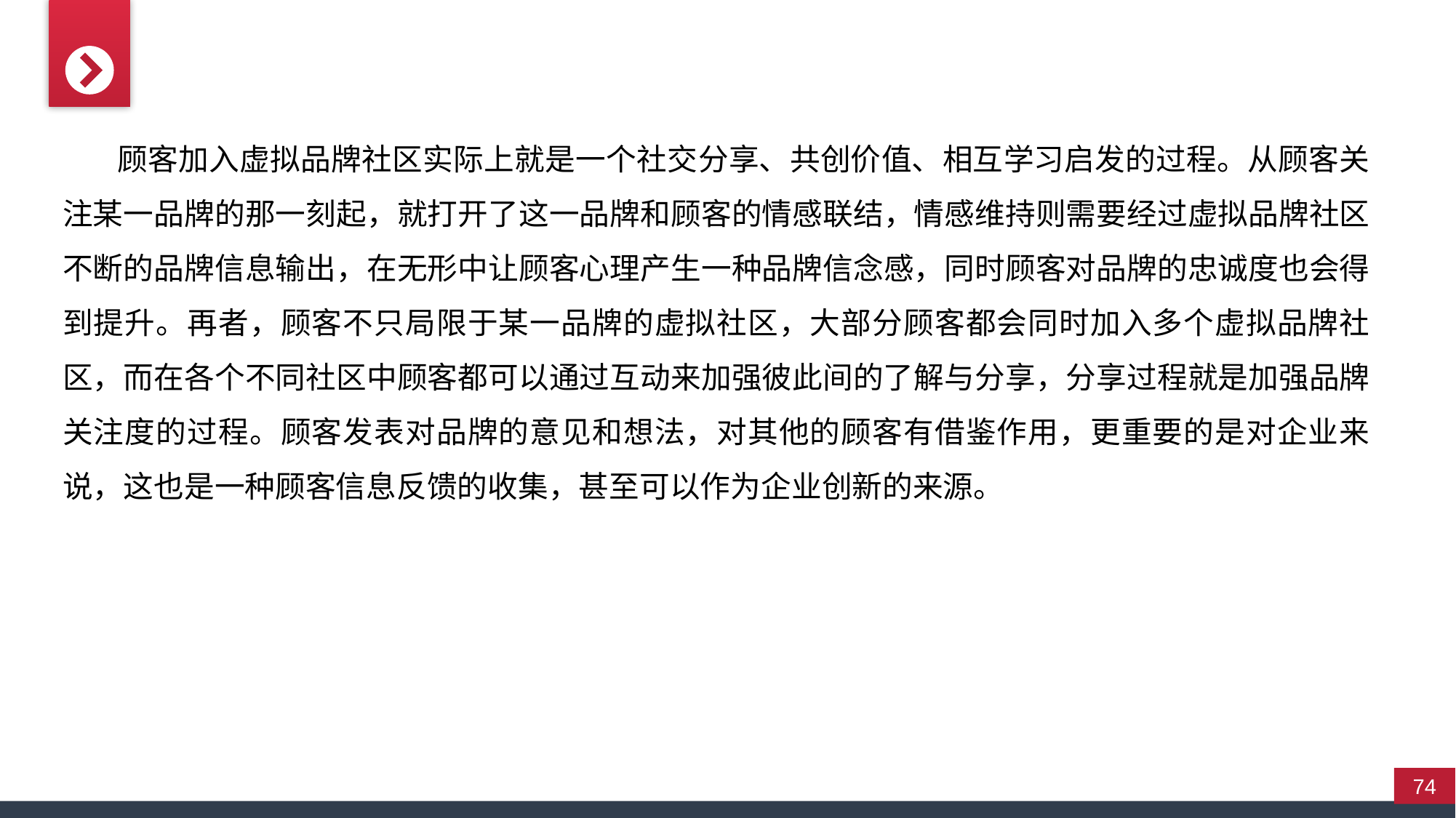

顾客加入虚拟品牌社区实际上就是一个社交分享、共创价值、相互学习启发的过程。从顾客关注某一品牌的那一刻起，就打开了这一品牌和顾客的情感联结，情感维持则需要经过虚拟品牌社区不断的品牌信息输出，在无形中让顾客心理产生一种品牌信念感，同时顾客对品牌的忠诚度也会得到提升。再者，顾客不只局限于某一品牌的虚拟社区，大部分顾客都会同时加入多个虚拟品牌社区，而在各个不同社区中顾客都可以通过互动来加强彼此间的了解与分享，分享过程就是加强品牌关注度的过程。顾客发表对品牌的意见和想法，对其他的顾客有借鉴作用，更重要的是对企业来说，这也是一种顾客信息反馈的收集，甚至可以作为企业创新的来源。